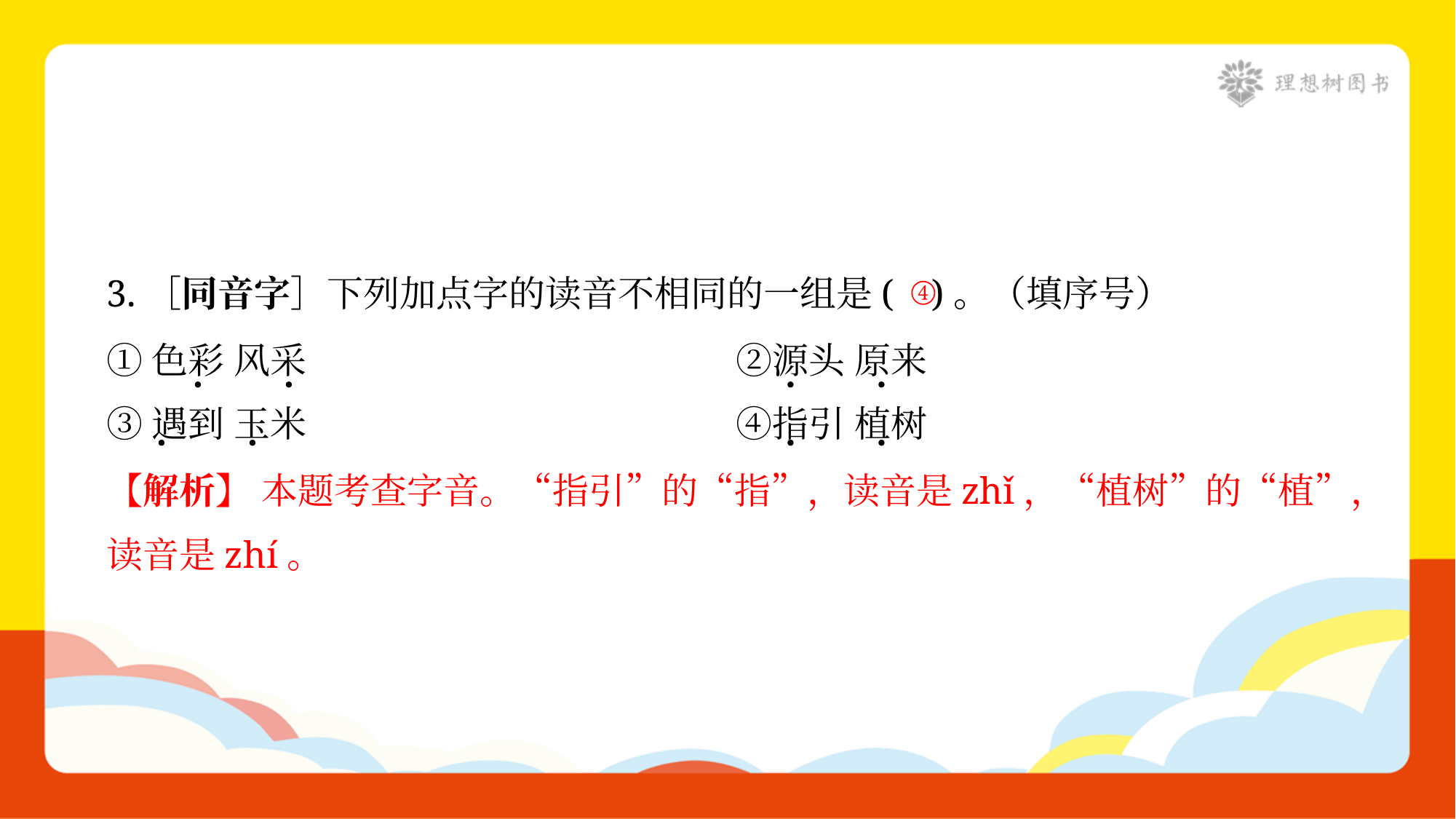

3.［同音字］下列加点字的读音不相同的一组是(    )。（填序号）
①色彩 风采	②源头 原来
③遇到 玉米	④指引 植树
④

【解析】 本题考查字音。“指引”的“指”，读音是zhǐ，“植树”的“植”，
读音是zhí。